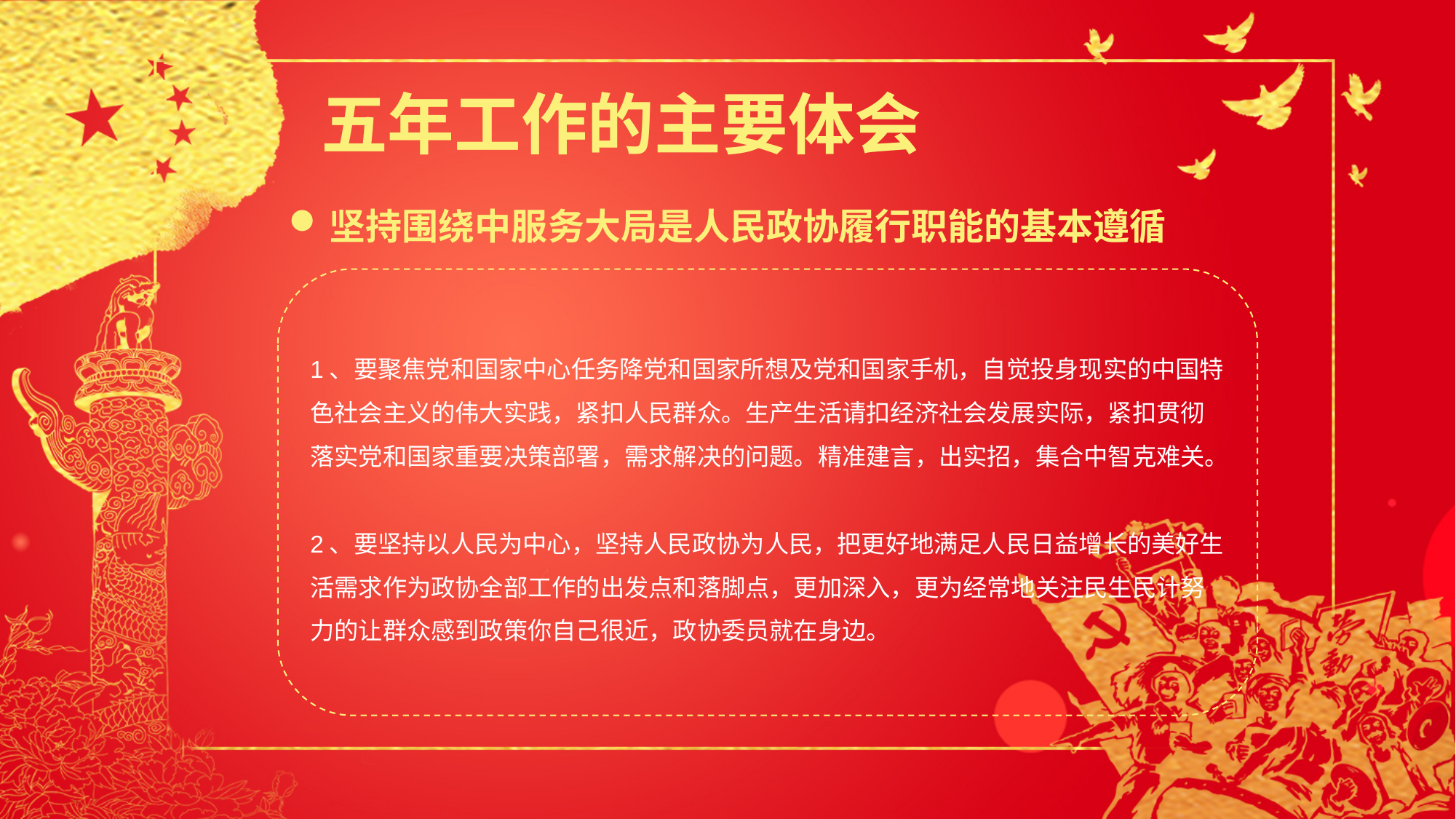

五年工作的主要体会
坚持围绕中服务大局是人民政协履行职能的基本遵循
1、要聚焦党和国家中心任务降党和国家所想及党和国家手机，自觉投身现实的中国特色社会主义的伟大实践，紧扣人民群众。生产生活请扣经济社会发展实际，紧扣贯彻落实党和国家重要决策部署，需求解决的问题。精准建言，出实招，集合中智克难关。

2、要坚持以人民为中心，坚持人民政协为人民，把更好地满足人民日益增长的美好生活需求作为政协全部工作的出发点和落脚点，更加深入，更为经常地关注民生民计努力的让群众感到政策你自己很近，政协委员就在身边。